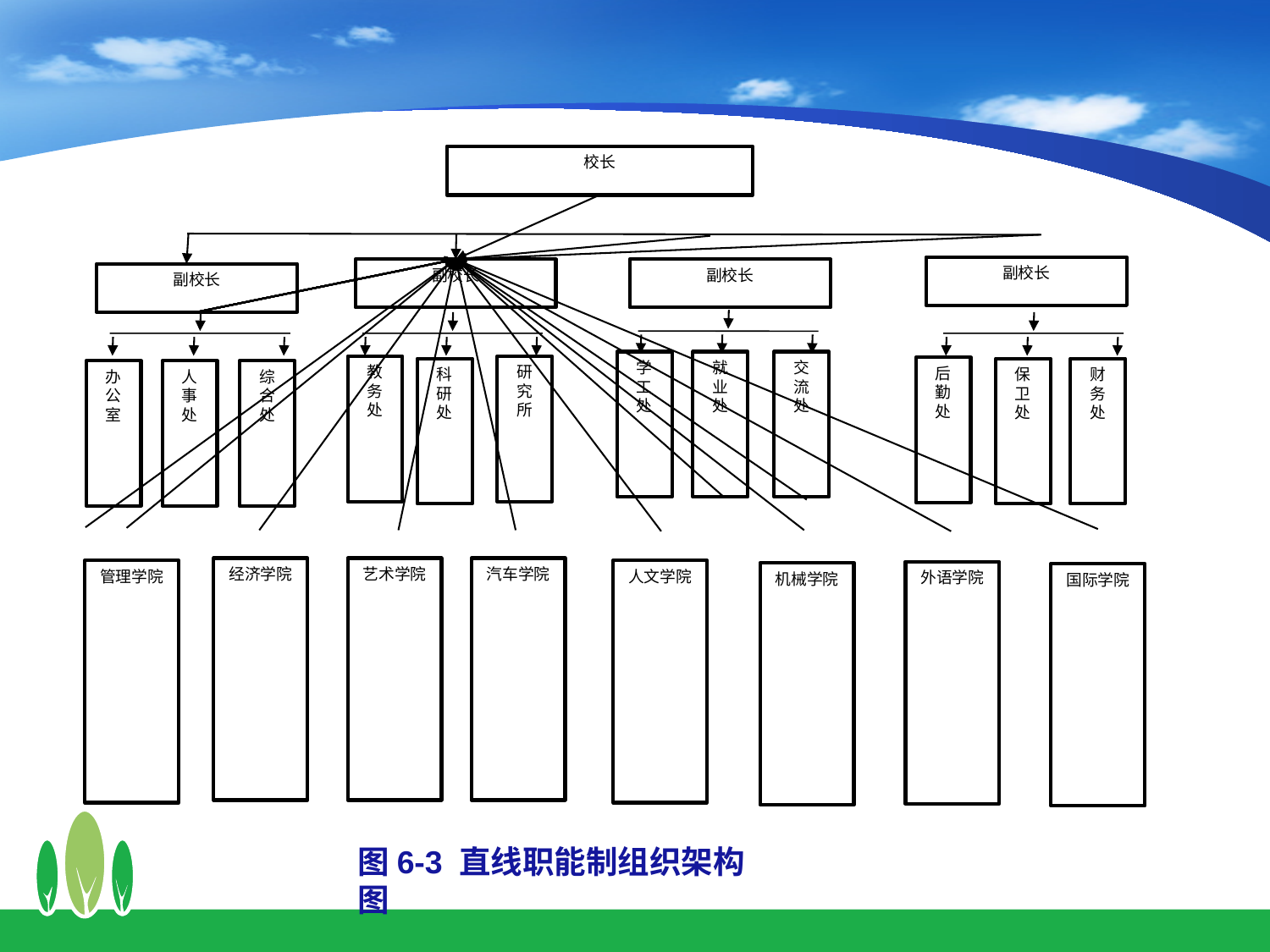

校长
副校长
副校长
副校长
副校长
学工处
就业处
交流处
教务处
研究所
后勤处
科研处
保卫处
财务处
办公室
人事处
综合处
经济学院
艺术学院
汽车学院
管理学院
人文学院
外语学院
机械学院
国际学院
图6-3 直线职能制组织架构图